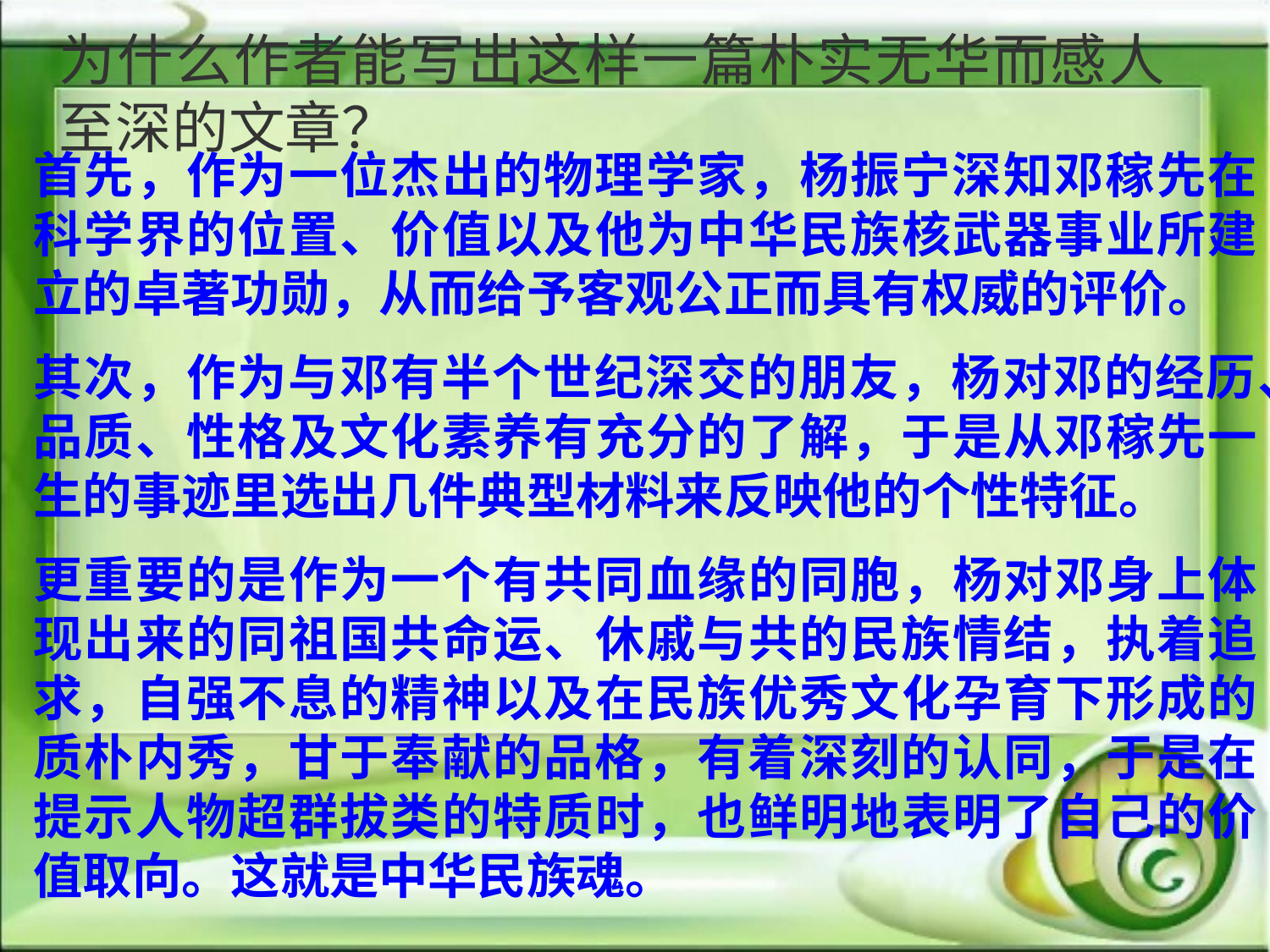

为什么作者能写出这样一篇朴实无华而感人至深的文章？
首先，作为一位杰出的物理学家，杨振宁深知邓稼先在科学界的位置、价值以及他为中华民族核武器事业所建立的卓著功勋，从而给予客观公正而具有权威的评价。
其次，作为与邓有半个世纪深交的朋友，杨对邓的经历、品质、性格及文化素养有充分的了解，于是从邓稼先一生的事迹里选出几件典型材料来反映他的个性特征。
更重要的是作为一个有共同血缘的同胞，杨对邓身上体现出来的同祖国共命运、休戚与共的民族情结，执着追求，自强不息的精神以及在民族优秀文化孕育下形成的质朴内秀，甘于奉献的品格，有着深刻的认同，于是在提示人物超群拔类的特质时，也鲜明地表明了自己的价值取向。这就是中华民族魂。